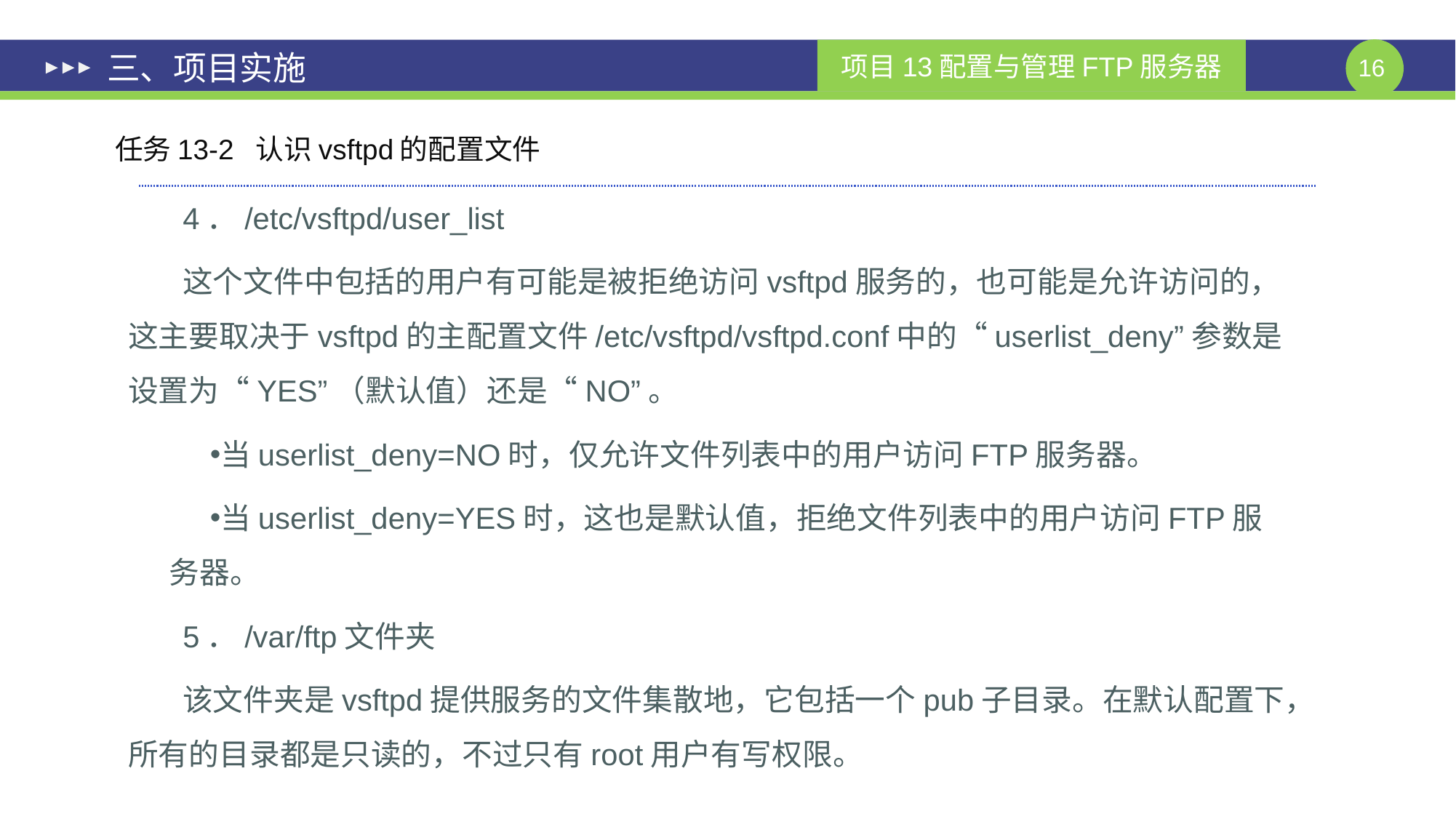

# 三、项目实施
任务13-2  认识vsftpd的配置文件
4．/etc/vsftpd/user_list
这个文件中包括的用户有可能是被拒绝访问vsftpd服务的，也可能是允许访问的，这主要取决于vsftpd的主配置文件/etc/vsftpd/vsftpd.conf中的“userlist_deny”参数是设置为“YES”（默认值）还是“NO”。
当userlist_deny=NO时，仅允许文件列表中的用户访问FTP服务器。
当userlist_deny=YES时，这也是默认值，拒绝文件列表中的用户访问FTP服务器。
5．/var/ftp文件夹
该文件夹是vsftpd提供服务的文件集散地，它包括一个pub子目录。在默认配置下，所有的目录都是只读的，不过只有root用户有写权限。